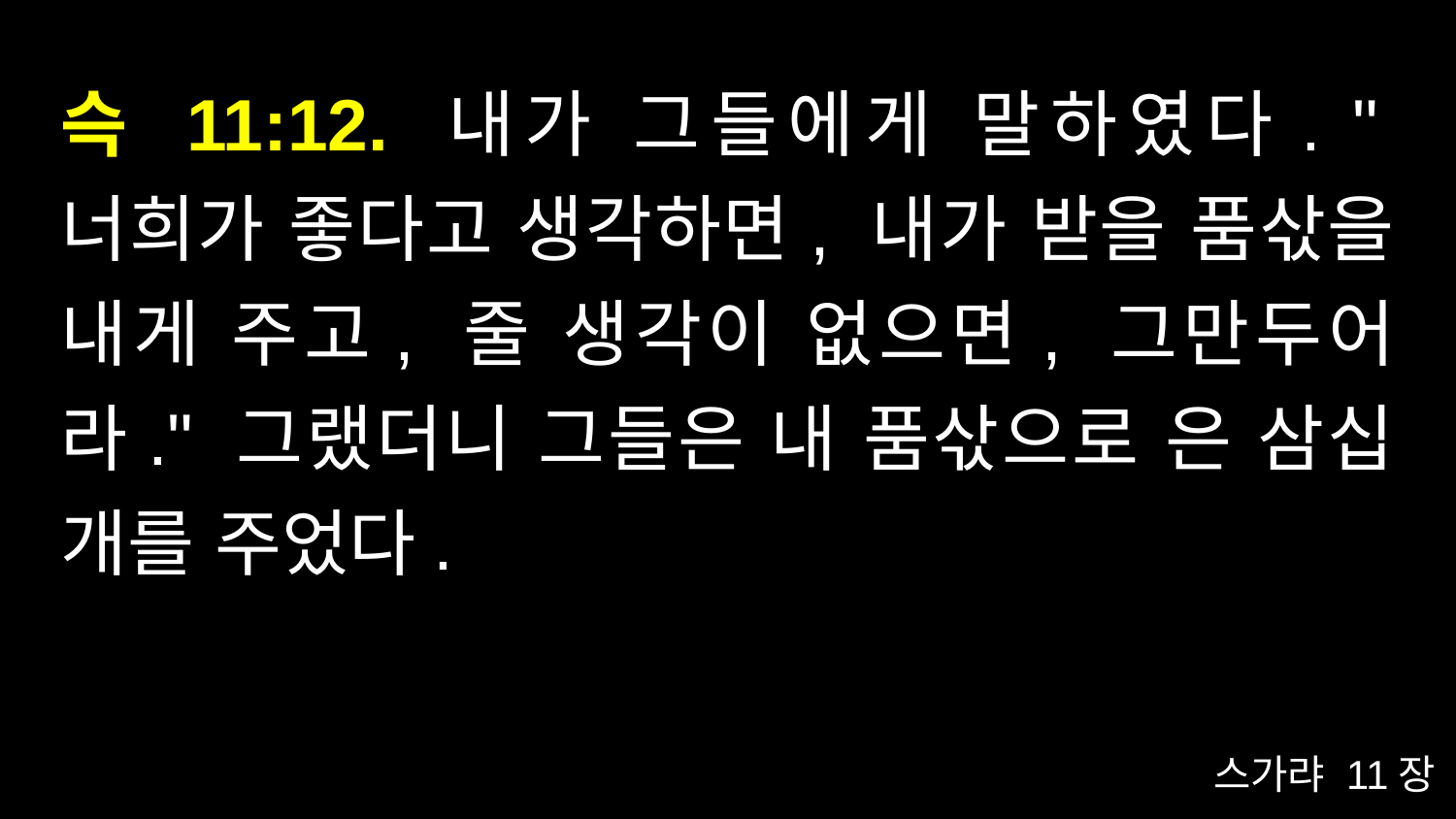

# 슥 11:12. 내가 그들에게 말하였다. "너희가 좋다고 생각하면, 내가 받을 품삯을 내게 주고, 줄 생각이 없으면, 그만두어라." 그랬더니 그들은 내 품삯으로 은 삼십 개를 주었다.
스가랴 11장